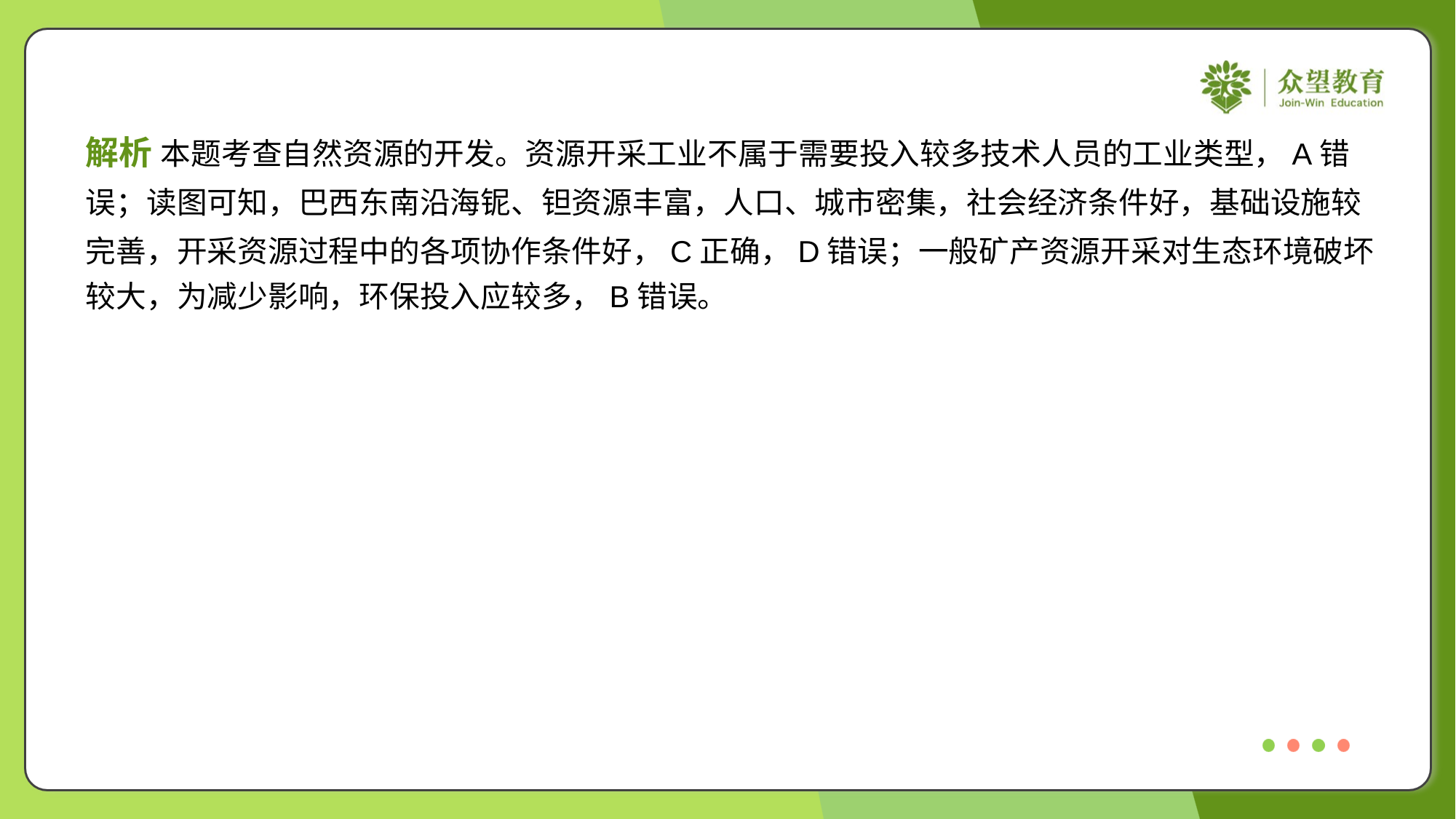

解析 本题考查自然资源的开发。资源开采工业不属于需要投入较多技术人员的工业类型，A错
误；读图可知，巴西东南沿海铌、钽资源丰富，人口、城市密集，社会经济条件好，基础设施较
完善，开采资源过程中的各项协作条件好，C正确，D错误；一般矿产资源开采对生态环境破坏
较大，为减少影响，环保投入应较多，B错误。